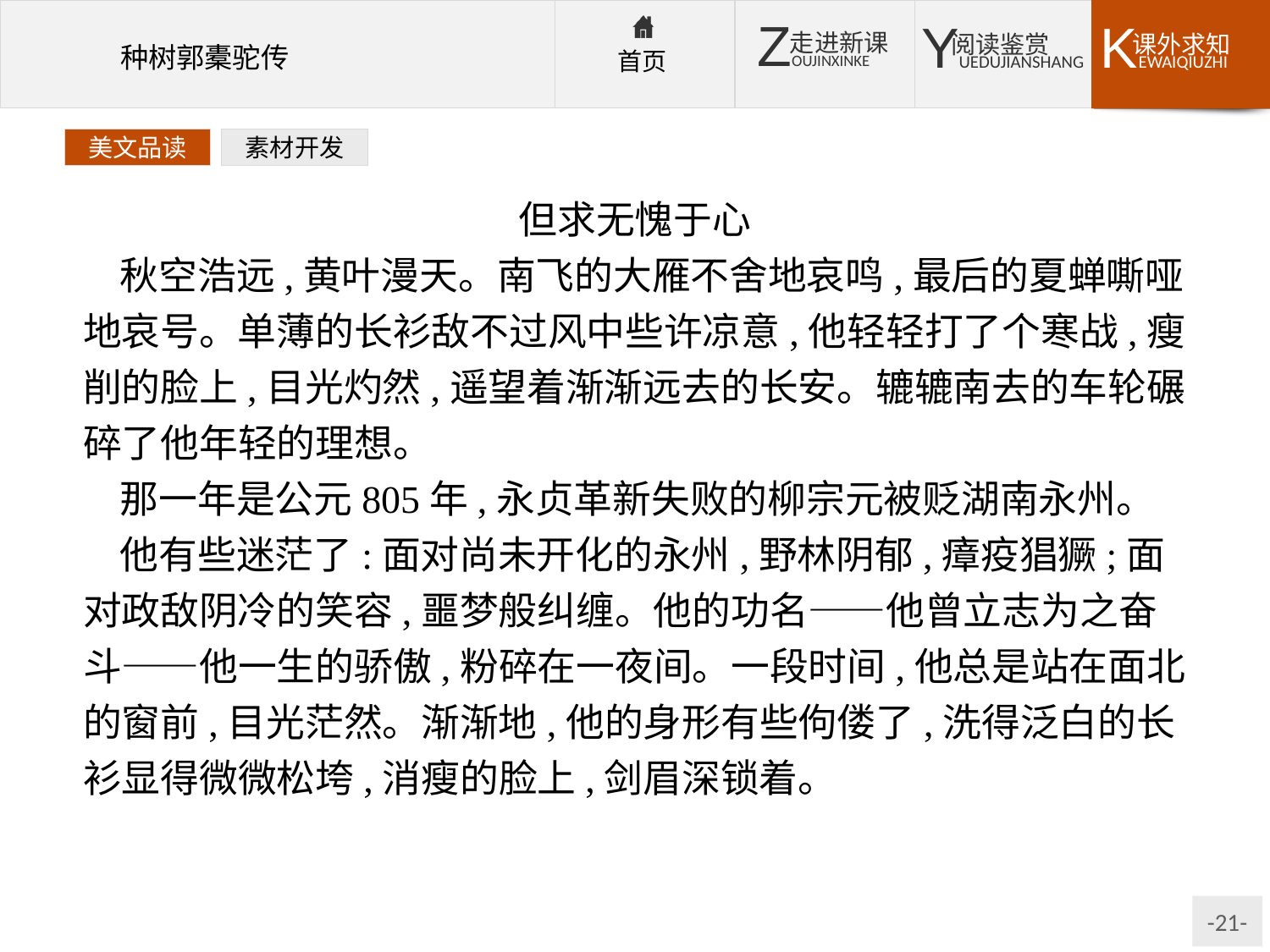

美文品读
素材开发
但求无愧于心
秋空浩远,黄叶漫天。南飞的大雁不舍地哀鸣,最后的夏蝉嘶哑地哀号。单薄的长衫敌不过风中些许凉意,他轻轻打了个寒战,瘦削的脸上,目光灼然,遥望着渐渐远去的长安。辘辘南去的车轮碾碎了他年轻的理想。
那一年是公元805年,永贞革新失败的柳宗元被贬湖南永州。
他有些迷茫了:面对尚未开化的永州,野林阴郁,瘴疫猖獗;面对政敌阴冷的笑容,噩梦般纠缠。他的功名——他曾立志为之奋斗——他一生的骄傲,粉碎在一夜间。一段时间,他总是站在面北的窗前,目光茫然。渐渐地,他的身形有些佝偻了,洗得泛白的长衫显得微微松垮,消瘦的脸上,剑眉深锁着。